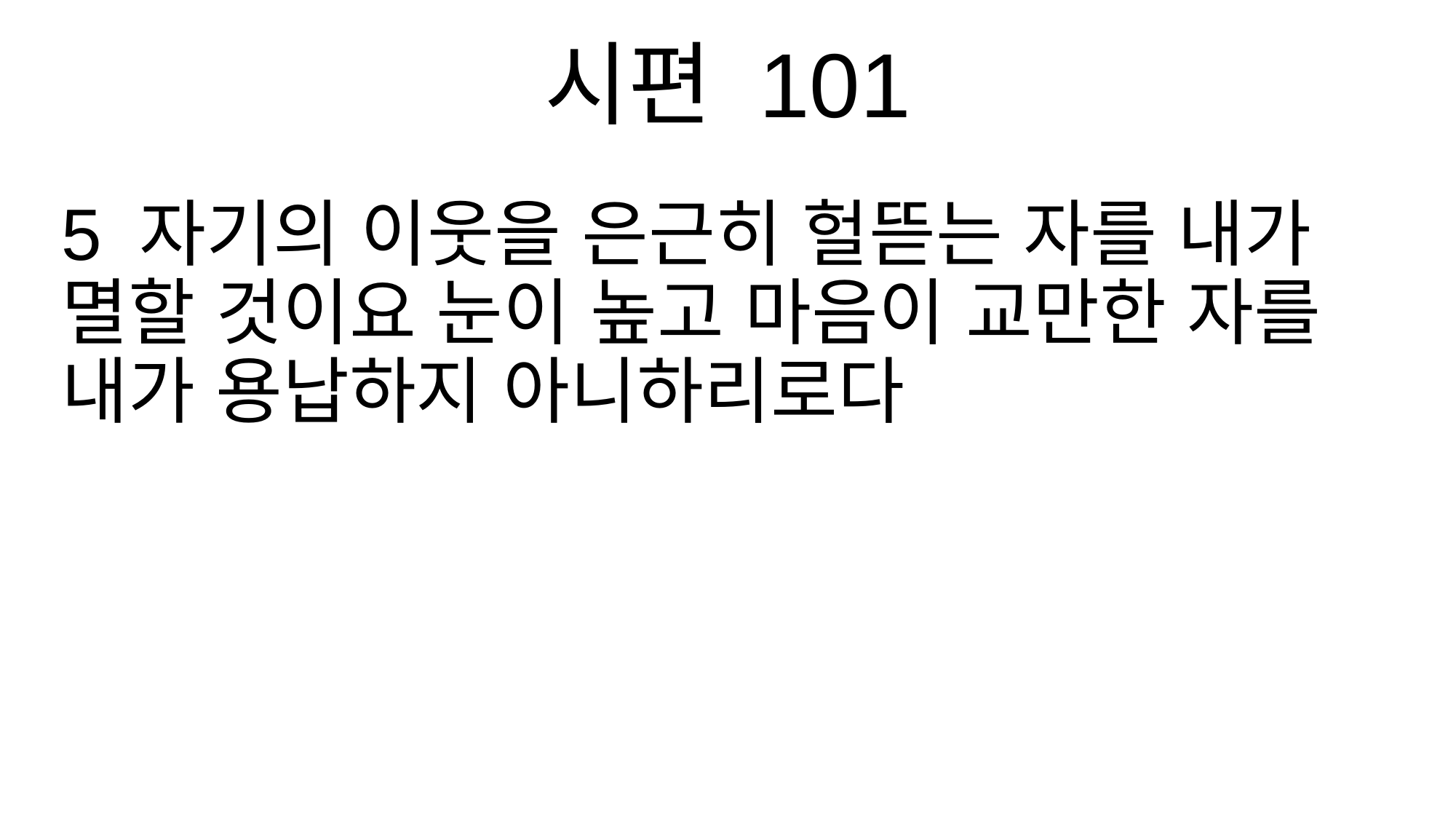

시편 101
5 자기의 이웃을 은근히 헐뜯는 자를 내가 멸할 것이요 눈이 높고 마음이 교만한 자를 내가 용납하지 아니하리로다